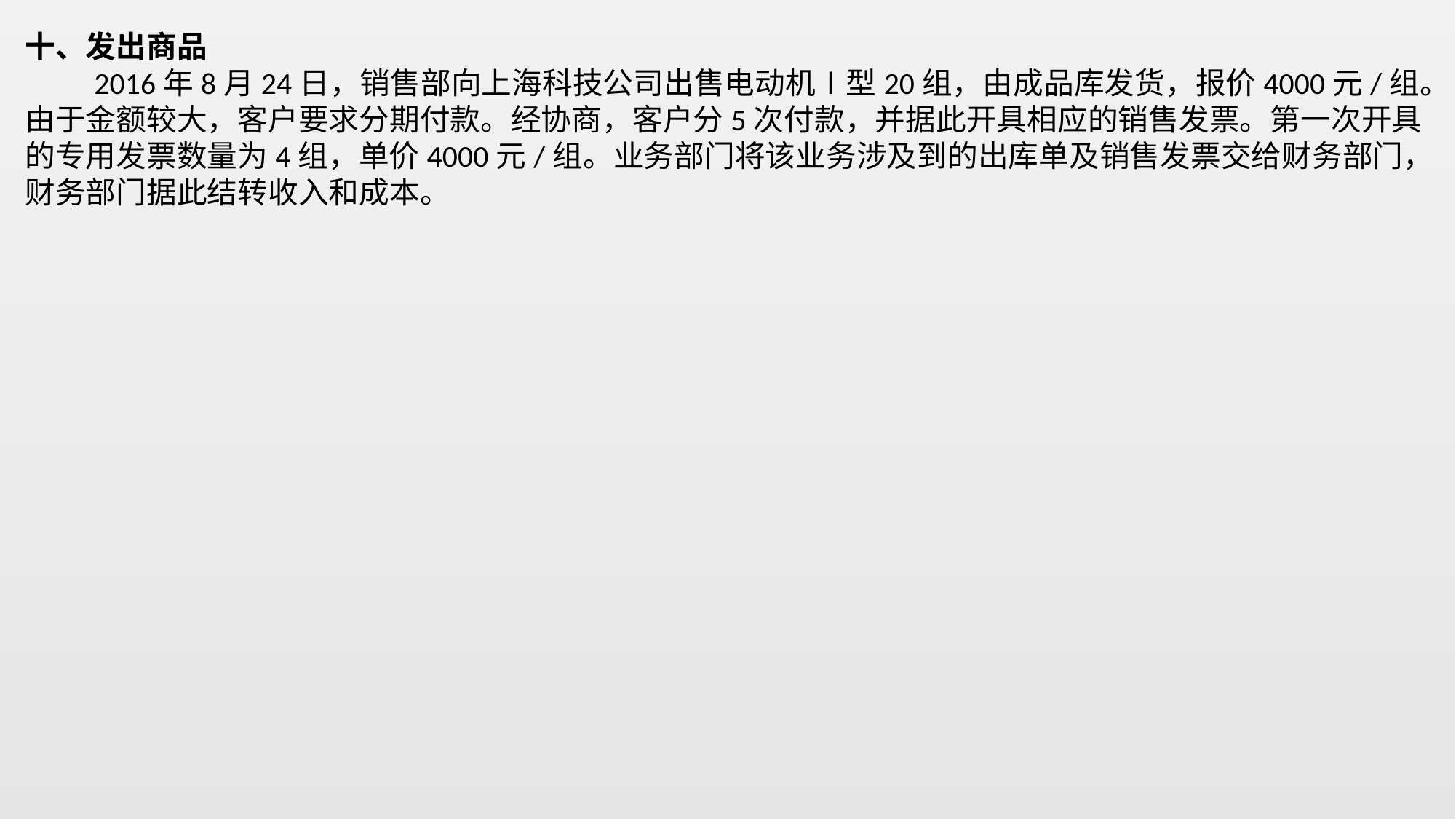

十、发出商品
          2016年8月24日，销售部向上海科技公司出售电动机Ⅰ型20组，由成品库发货，报价4000元/组。由于金额较大，客户要求分期付款。经协商，客户分5次付款，并据此开具相应的销售发票。第一次开具的专用发票数量为4组，单价4000元/组。业务部门将该业务涉及到的出库单及销售发票交给财务部门，财务部门据此结转收入和成本。